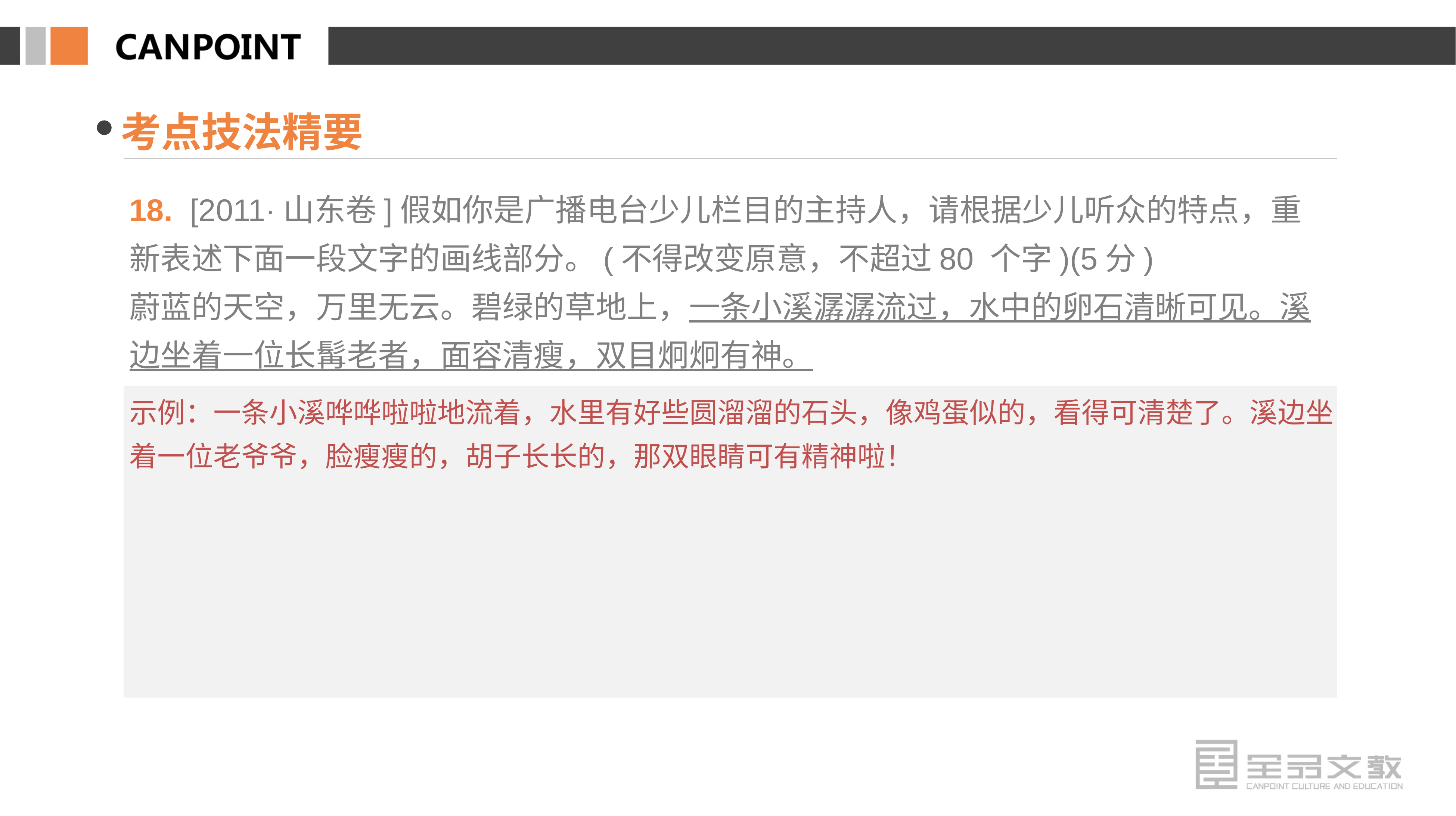

考点技法精要

18.  [2011·山东卷]假如你是广播电台少儿栏目的主持人，请根据少儿听众的特点，重新表述下面一段文字的画线部分。(不得改变原意，不超过80 个字)(5分)
蔚蓝的天空，万里无云。碧绿的草地上，一条小溪潺潺流过，水中的卵石清晰可见。溪边坐着一位长髯老者，面容清瘦，双目炯炯有神。

示例：一条小溪哗哗啦啦地流着，水里有好些圆溜溜的石头，像鸡蛋似的，看得可清楚了。溪边坐着一位老爷爷，脸瘦瘦的，胡子长长的，那双眼睛可有精神啦！